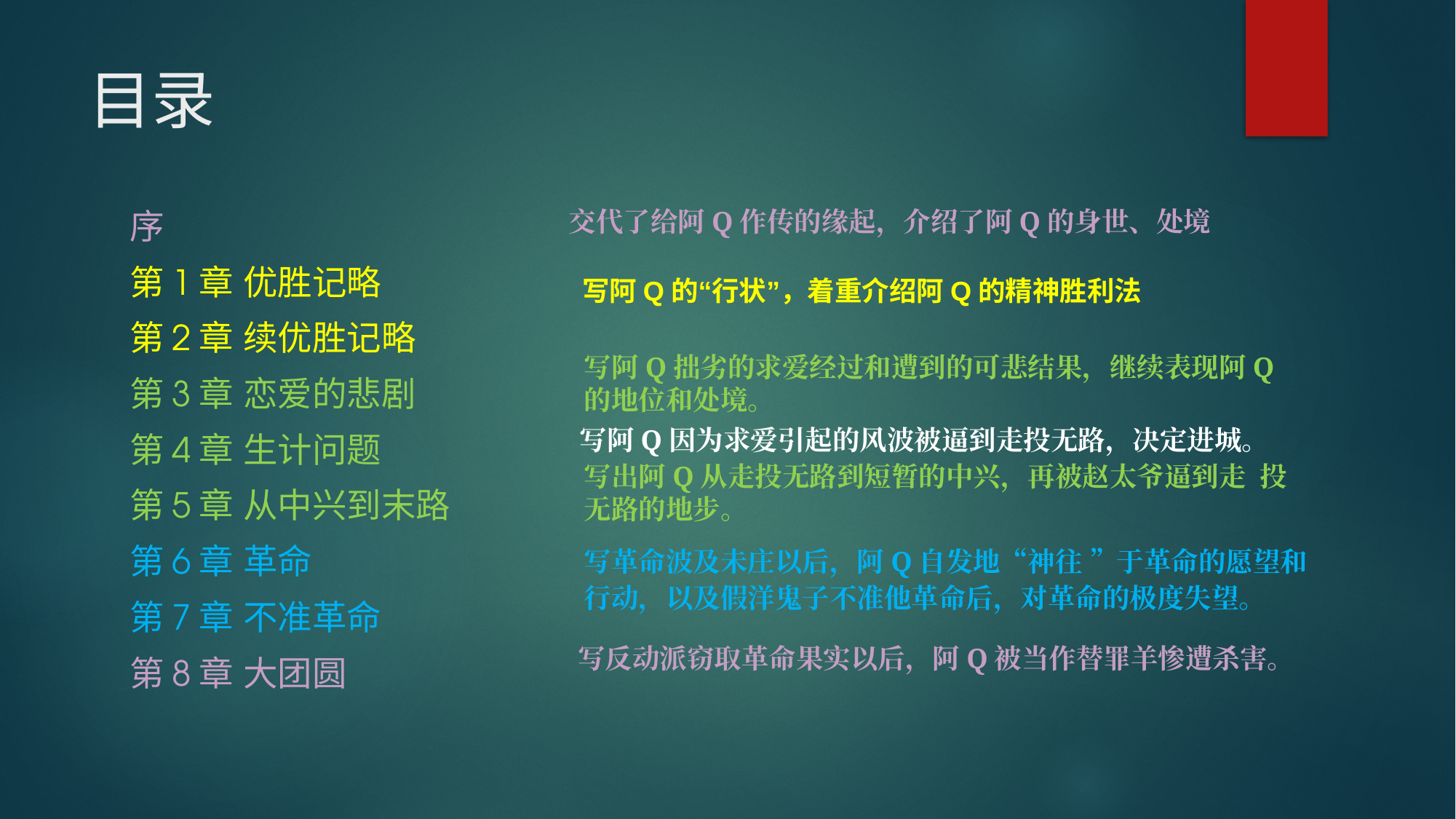

# 目录
序
第1章 优胜记略
第2章 续优胜记略
第3章 恋爱的悲剧
第4章 生计问题
第5章 从中兴到末路
第6章 革命
第7章 不准革命
第8章 大团圆
交代了给阿Q作传的缘起，介绍了阿Q的身世、处境
写阿Q的“行状”，着重介绍阿Q的精神胜利法
写阿Q拙劣的求爱经过和遭到的可悲结果，继续表现阿Q  的地位和处境。
写阿Q因为求爱引起的风波被逼到走投无路，决定进城。
写出阿Q从走投无路到短暂的中兴，再被赵太爷逼到走  投无路的地步。
写革命波及未庄以后，阿Q自发地“神往 ”于革命的愿望和行动，以及假洋鬼子不准他革命后，对革命的极度失望。
写反动派窃取革命果实以后，阿Q被当作替罪羊惨遭杀害。